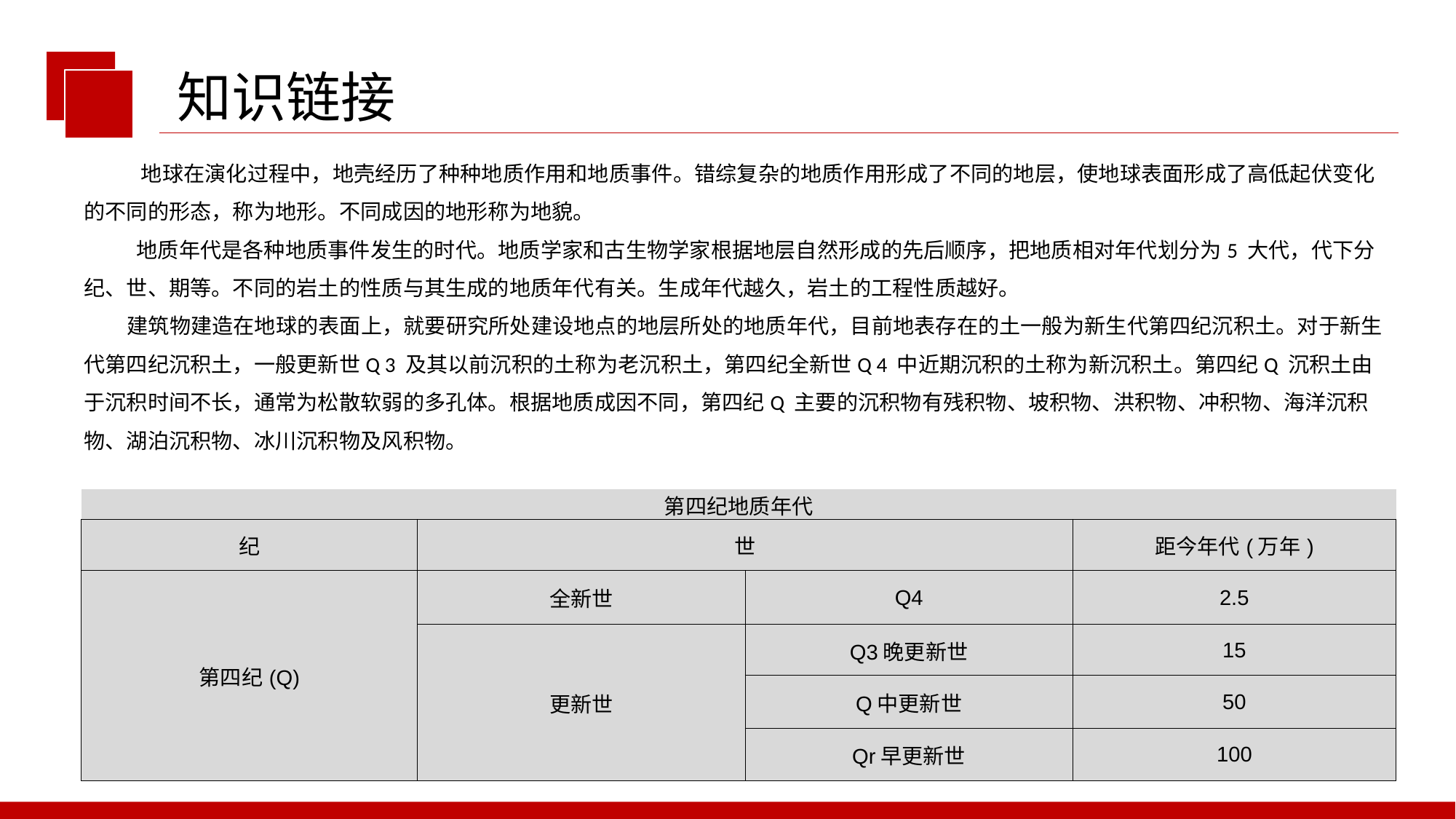

知识链接
           地球在演化过程中，地壳经历了种种地质作用和地质事件。错综复杂的地质作用形成了不同的地层，使地球表面形成了高低起伏变化的不同的形态，称为地形。不同成因的地形称为地貌。
          地质年代是各种地质事件发生的时代。地质学家和古生物学家根据地层自然形成的先后顺序，把地质相对年代划分为5 大代，代下分纪、世、期等。不同的岩土的性质与其生成的地质年代有关。生成年代越久，岩土的工程性质越好。
        建筑物建造在地球的表面上，就要研究所处建设地点的地层所处的地质年代，目前地表存在的土一般为新生代第四纪沉积土。对于新生代第四纪沉积土，一般更新世Q 3 及其以前沉积的土称为老沉积土，第四纪全新世Q 4 中近期沉积的土称为新沉积土。第四纪Q 沉积土由于沉积时间不长，通常为松散软弱的多孔体。根据地质成因不同，第四纪Q 主要的沉积物有残积物、坡积物、洪积物、冲积物、海洋沉积物、湖泊沉积物、冰川沉积物及风积物。
| 第四纪地质年代 |  |  |  |
| --- | --- | --- | --- |
| 纪 | 世 |  | 距今年代(万年) |
| 第四纪(Q) | 全新世 | Q4 | 2.5 |
|  | 更新世 | Q3晚更新世 | 15 |
|  |  | Q中更新世 | 50 |
|  |  | Qr早更新世 | 100 |